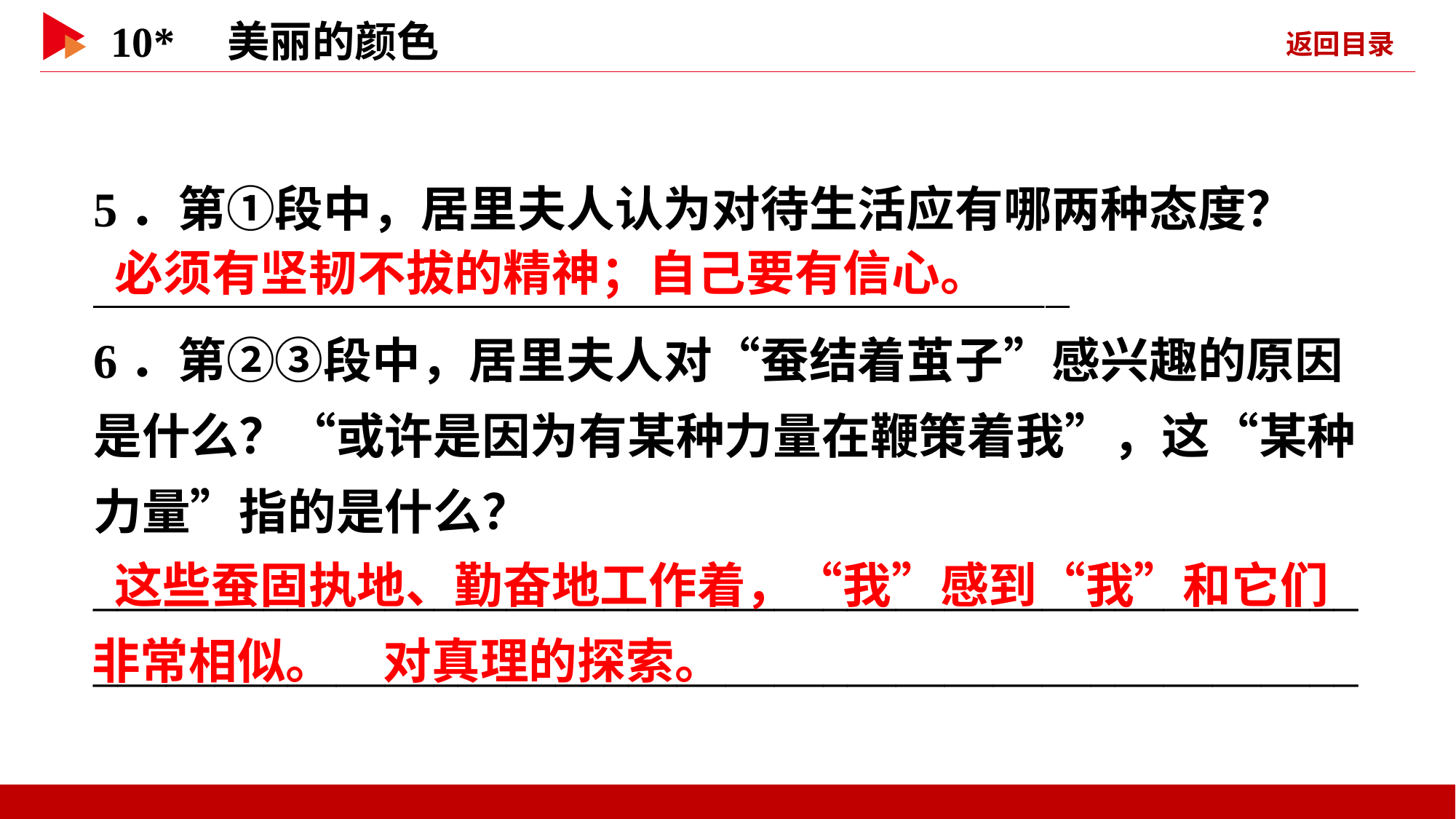

5．第①段中，居里夫人认为对待生活应有哪两种态度？
                                                                       _
6．第②③段中，居里夫人对“蚕结着茧子”感兴趣的原因是什么？“或许是因为有某种力量在鞭策着我”，这“某种力量”指的是什么？
________________________________________________________________________________________________________
 必须有坚韧不拔的精神；自己要有信心。
 这些蚕固执地、勤奋地工作着，“我”感到“我”和它们非常相似。　对真理的探索。